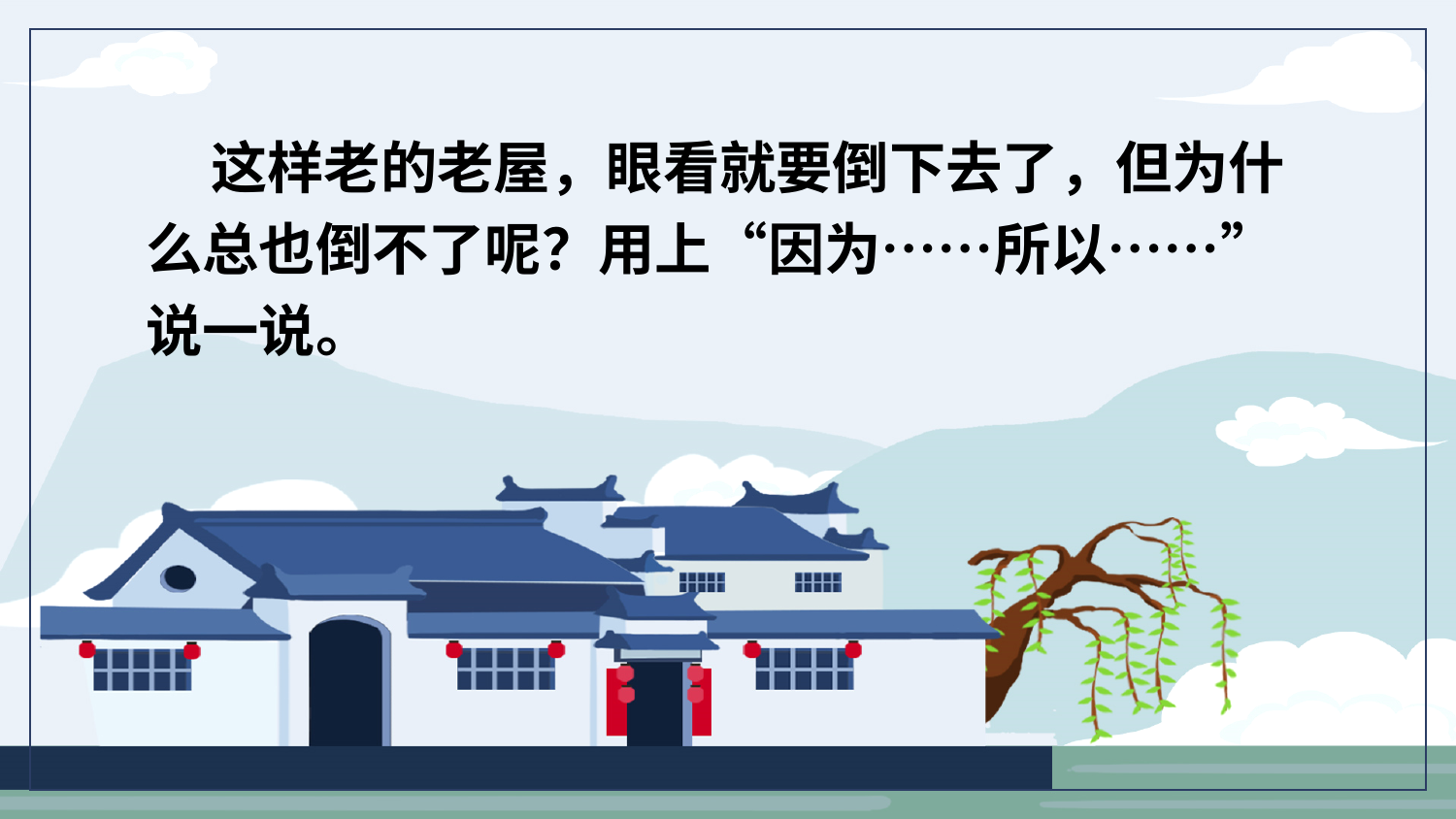

这样老的老屋，眼看就要倒下去了，但为什么总也倒不了呢？用上“因为……所以……”说一说。